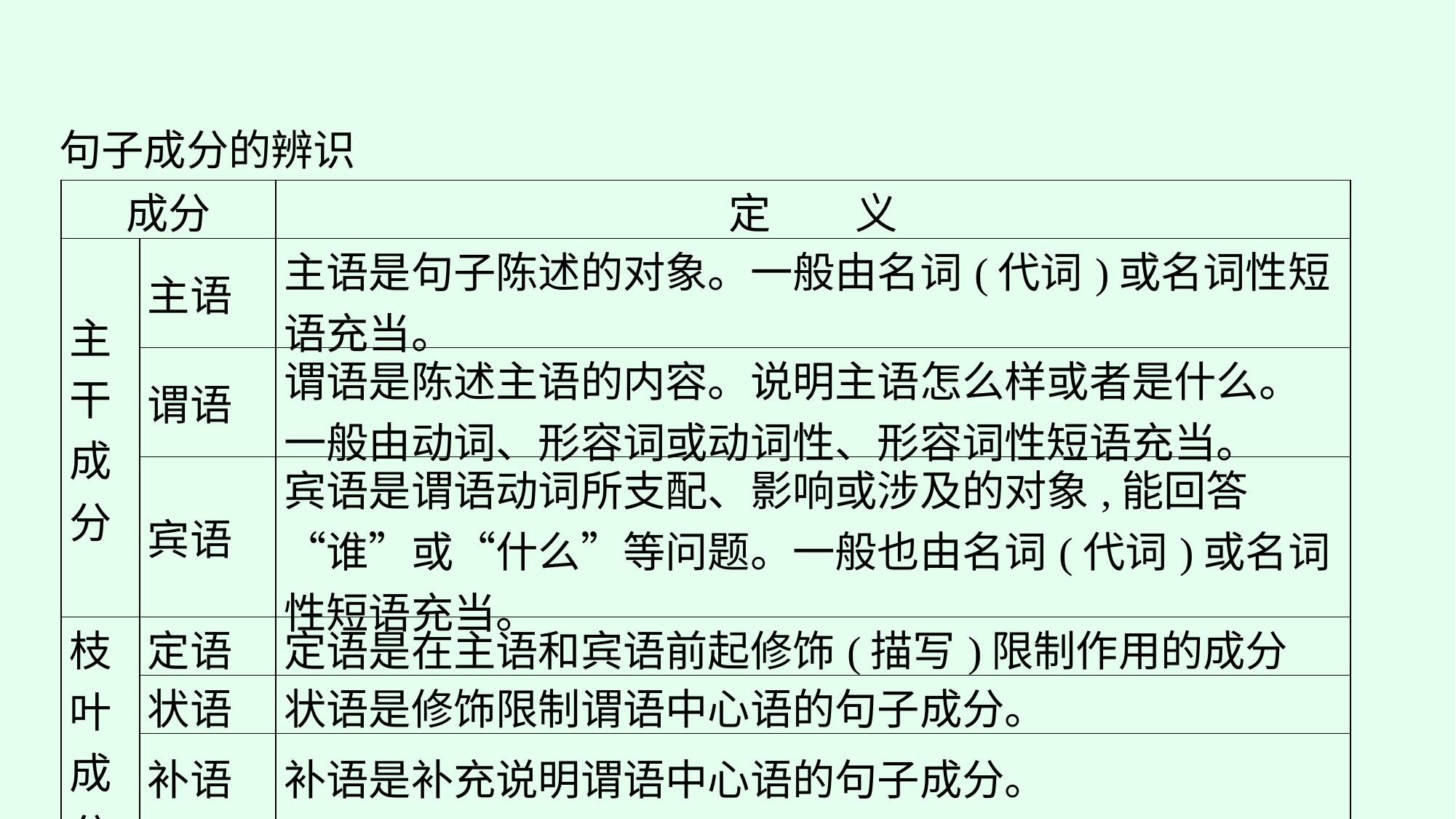

句子成分的辨识
| 成分 |  | 定　　义 |
| --- | --- | --- |
| 主 干 成 分 | 主语 | 主语是句子陈述的对象。一般由名词(代词)或名词性短语充当。 |
|  | 谓语 | 谓语是陈述主语的内容。说明主语怎么样或者是什么。一般由动词、形容词或动词性、形容词性短语充当。 |
|  | 宾语 | 宾语是谓语动词所支配、影响或涉及的对象,能回答“谁”或“什么”等问题。一般也由名词(代词)或名词性短语充当。 |
| 枝 叶 成 分 | 定语 | 定语是在主语和宾语前起修饰(描写)限制作用的成分 |
|  | 状语 | 状语是修饰限制谓语中心语的句子成分。 |
|  | 补语 | 补语是补充说明谓语中心语的句子成分。 |